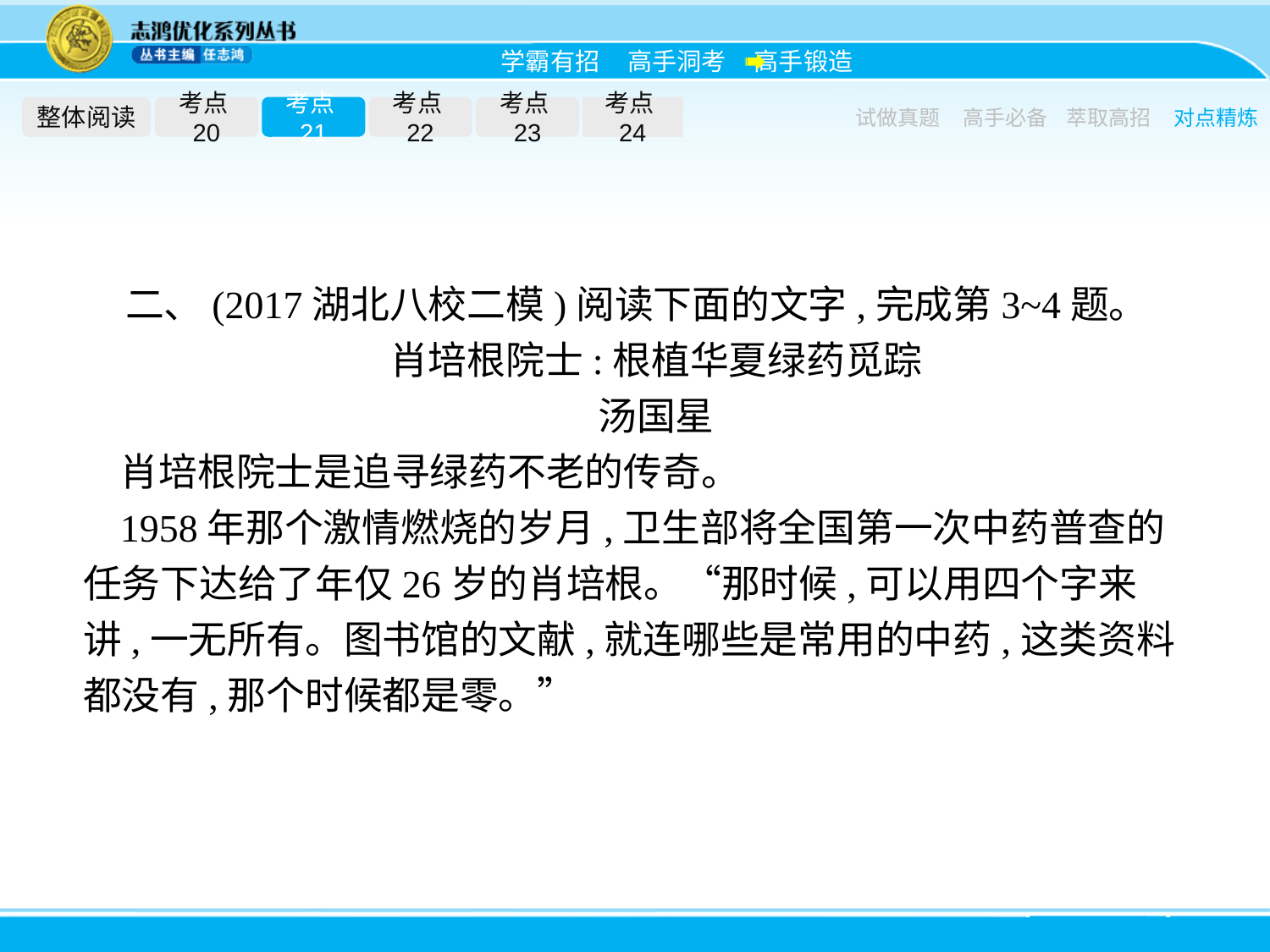

整体阅读
考点20
考点21
考点22
考点23
考点24
试做真题
高手必备
萃取高招
对点精炼
二、(2017湖北八校二模)阅读下面的文字,完成第3~4题。
肖培根院士:根植华夏绿药觅踪
汤国星
肖培根院士是追寻绿药不老的传奇。
1958年那个激情燃烧的岁月,卫生部将全国第一次中药普查的任务下达给了年仅26岁的肖培根。“那时候,可以用四个字来讲,一无所有。图书馆的文献,就连哪些是常用的中药,这类资料都没有,那个时候都是零。”